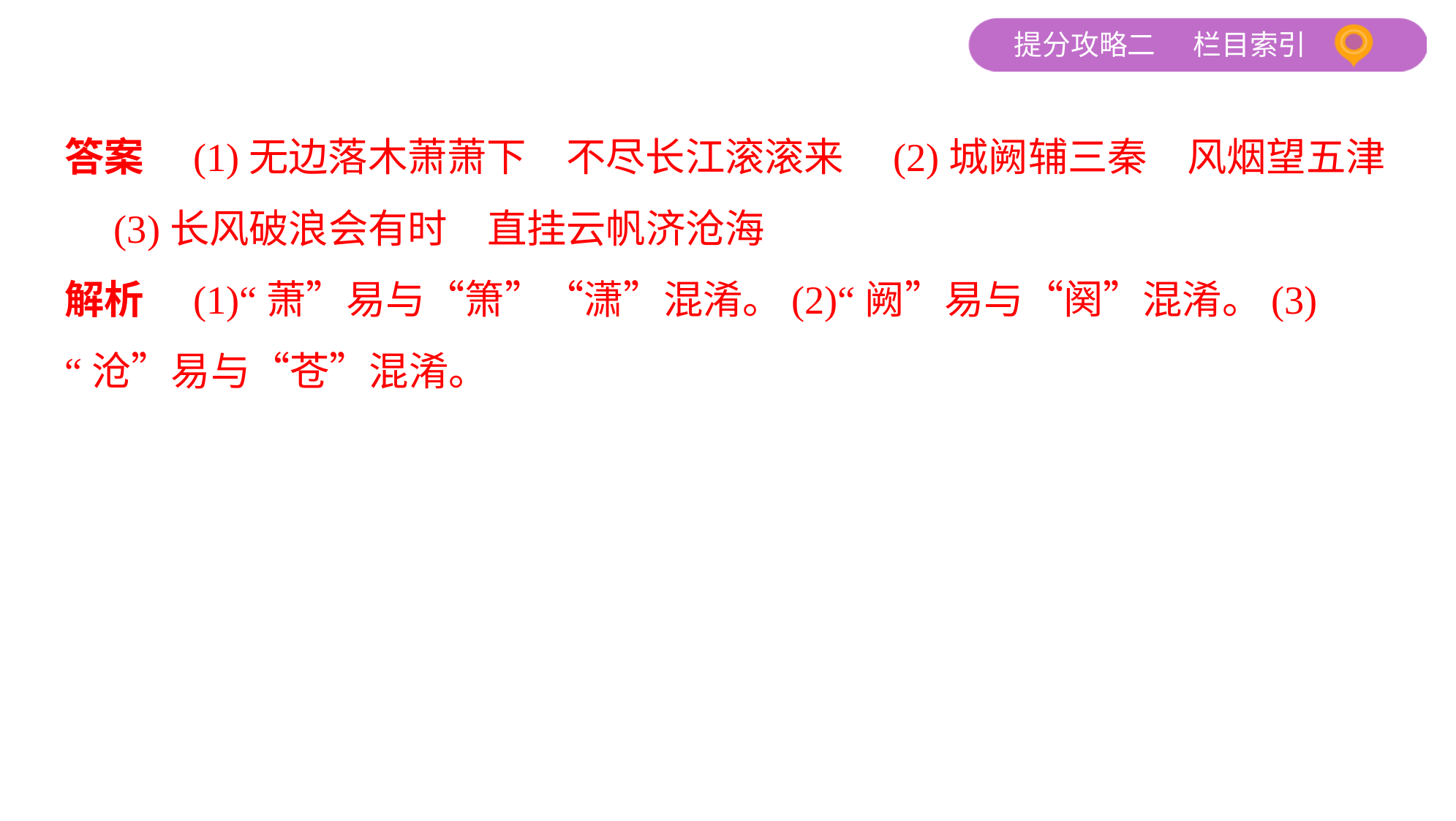

答案　(1)无边落木萧萧下　不尽长江滚滚来　(2)城阙辅三秦　风烟望五津
　(3)长风破浪会有时　直挂云帆济沧海
解析　(1)“萧”易与“箫”“潇”混淆。(2)“阙”易与“阕”混淆。(3)
“沧”易与“苍”混淆。